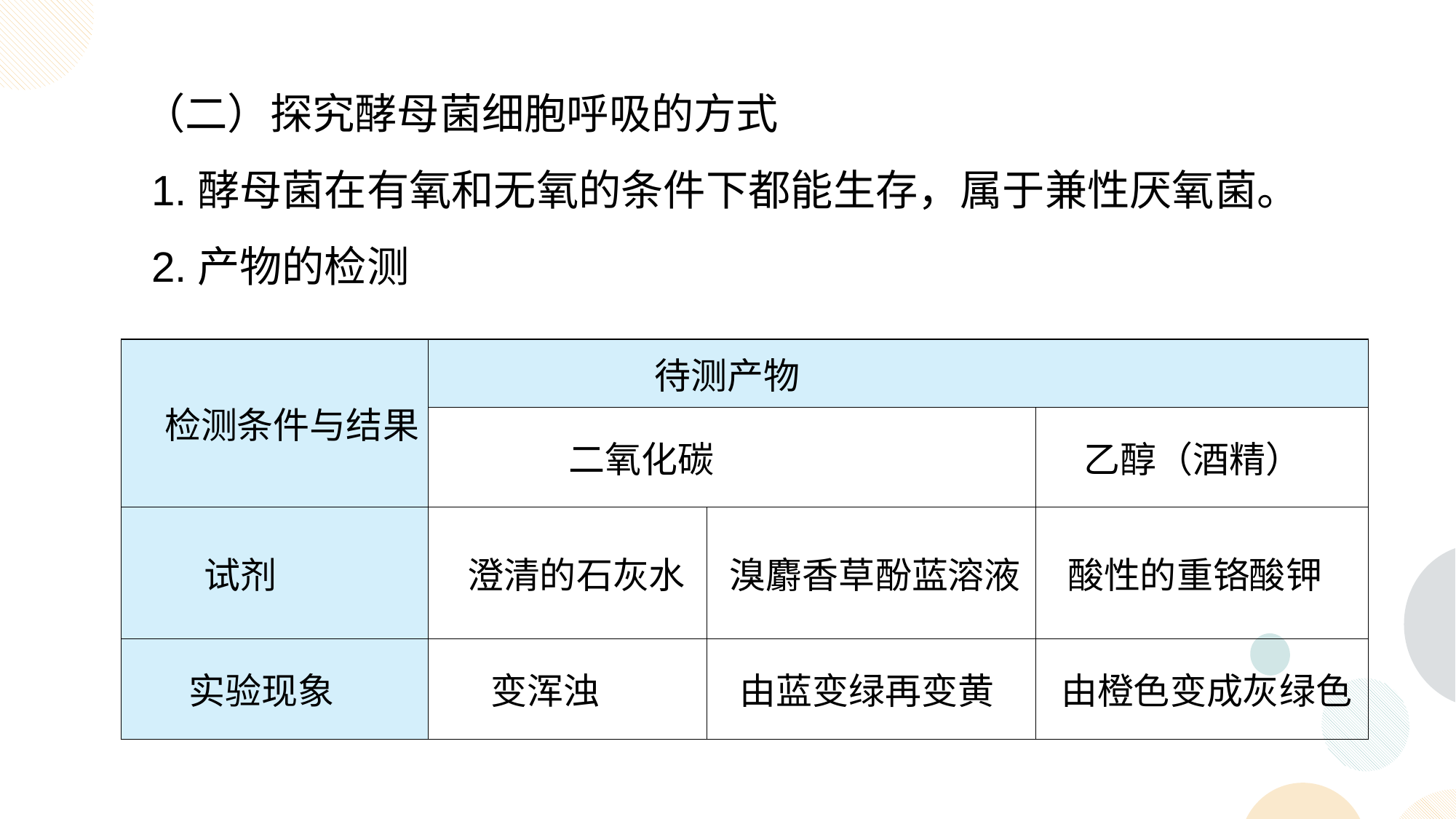

（二）探究酵母菌细胞呼吸的方式
    1.酵母菌在有氧和无氧的条件下都能生存，属于兼性厌氧菌。
    2.产物的检测
| 检测条件与结果 | 待测产物 |  |  |
| --- | --- | --- | --- |
|  | 二氧化碳 |  | 乙醇（酒精） |
| 试剂 | 澄清的石灰水 | 溴麝香草酚蓝溶液 | 酸性的重铬酸钾 |
| 实验现象 | 变浑浊 | 由蓝变绿再变黄 | 由橙色变成灰绿色 |